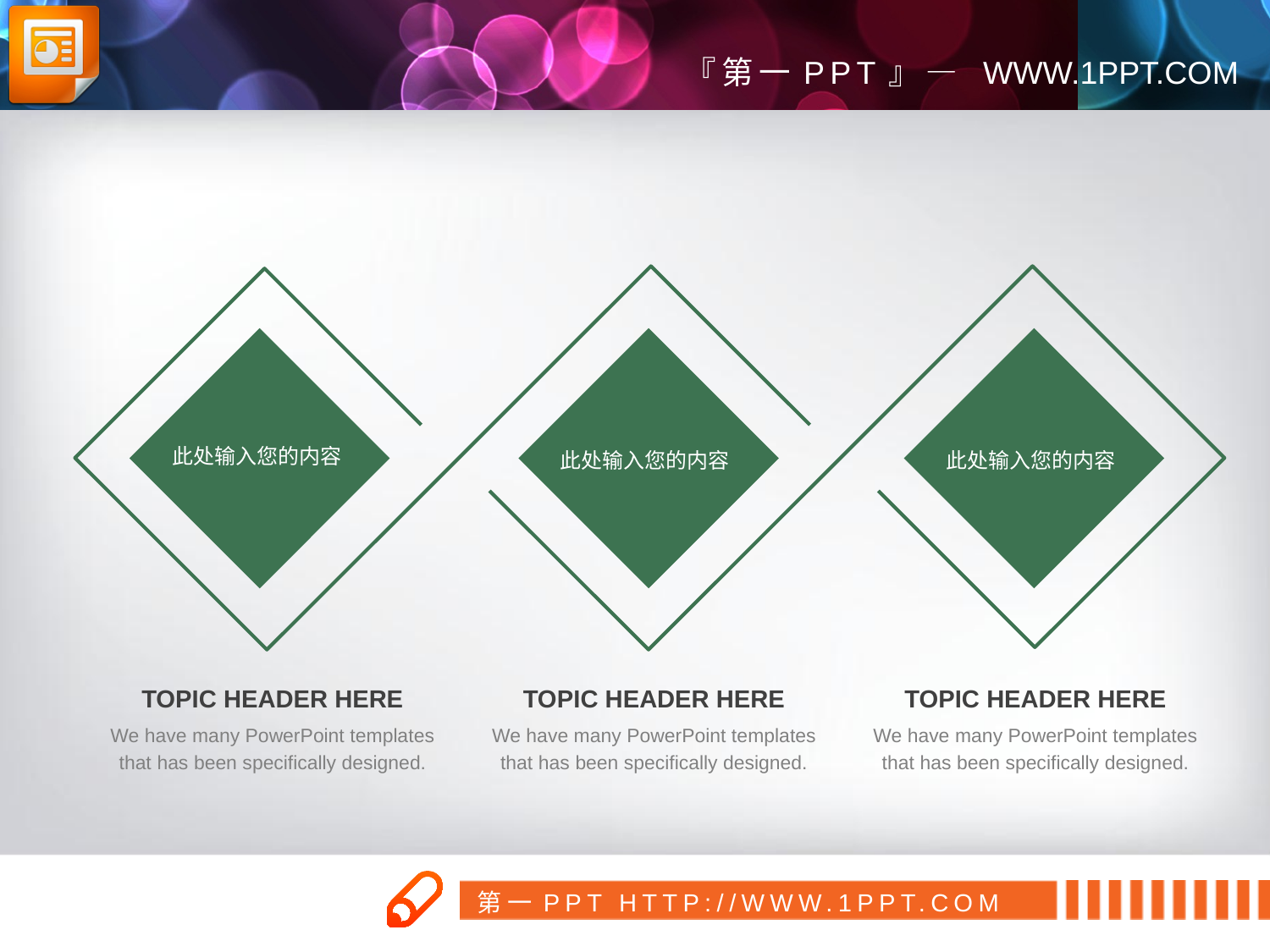

此处输入您的内容
此处输入您的内容
此处输入您的内容
TOPIC HEADER HERE
We have many PowerPoint templates that has been specifically designed.
TOPIC HEADER HERE
We have many PowerPoint templates that has been specifically designed.
TOPIC HEADER HERE
We have many PowerPoint templates that has been specifically designed.